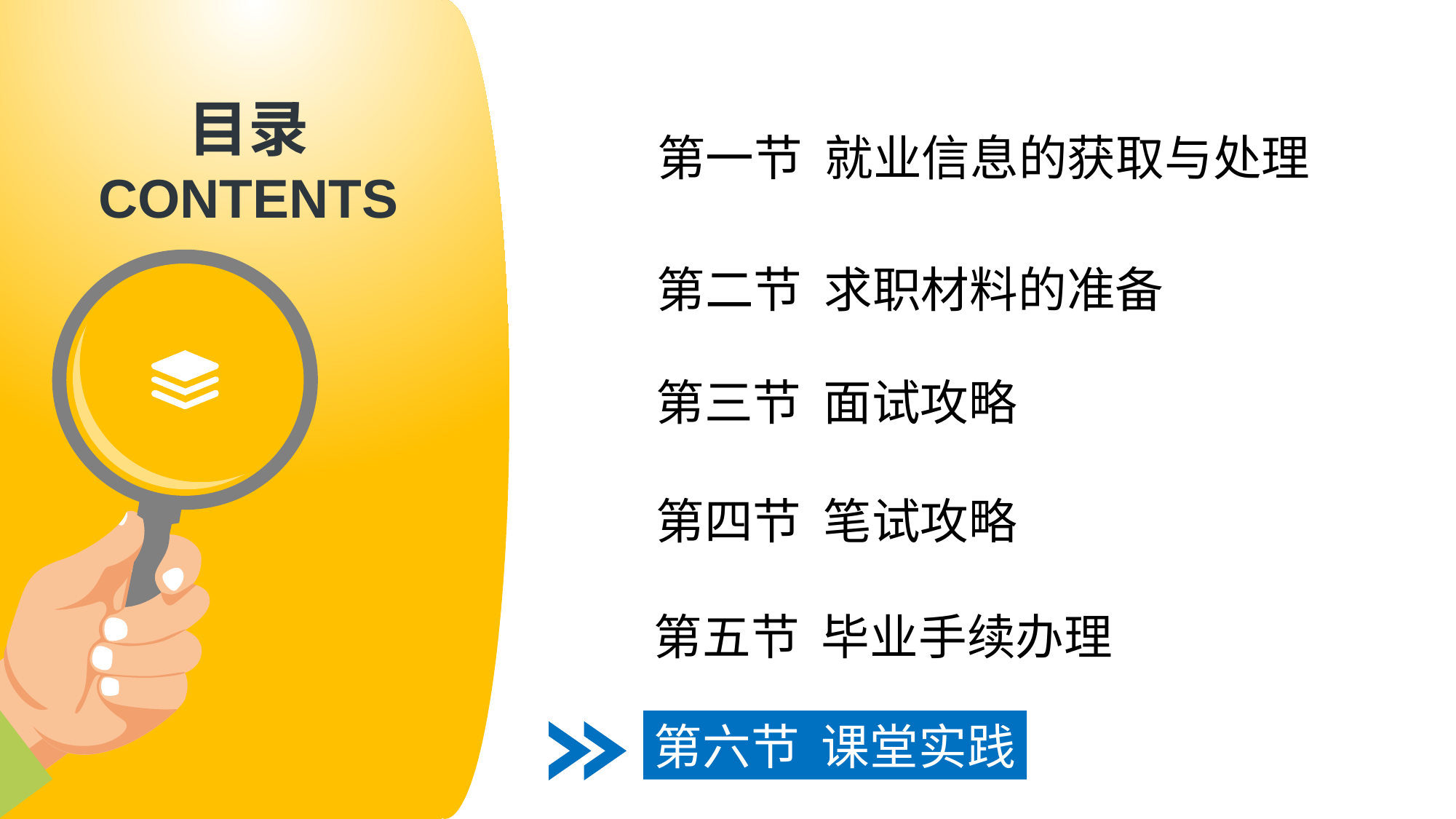

第一节  就业信息的获取与处理
第二节  求职材料的准备
第三节  面试攻略
第四节  笔试攻略
第五节  毕业手续办理
第六节  课堂实践